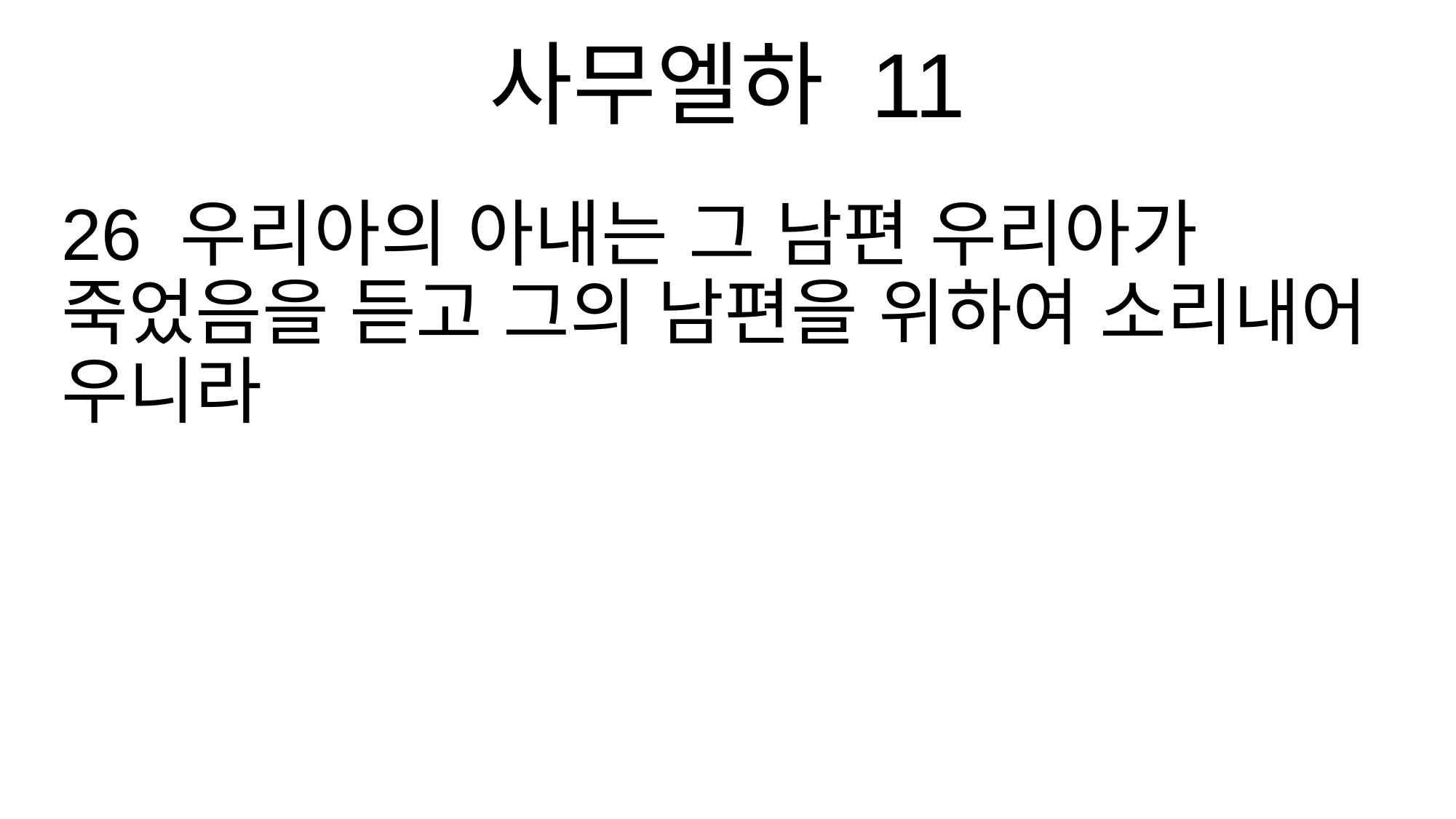

사무엘하 11
26 우리아의 아내는 그 남편 우리아가 죽었음을 듣고 그의 남편을 위하여 소리내어 우니라